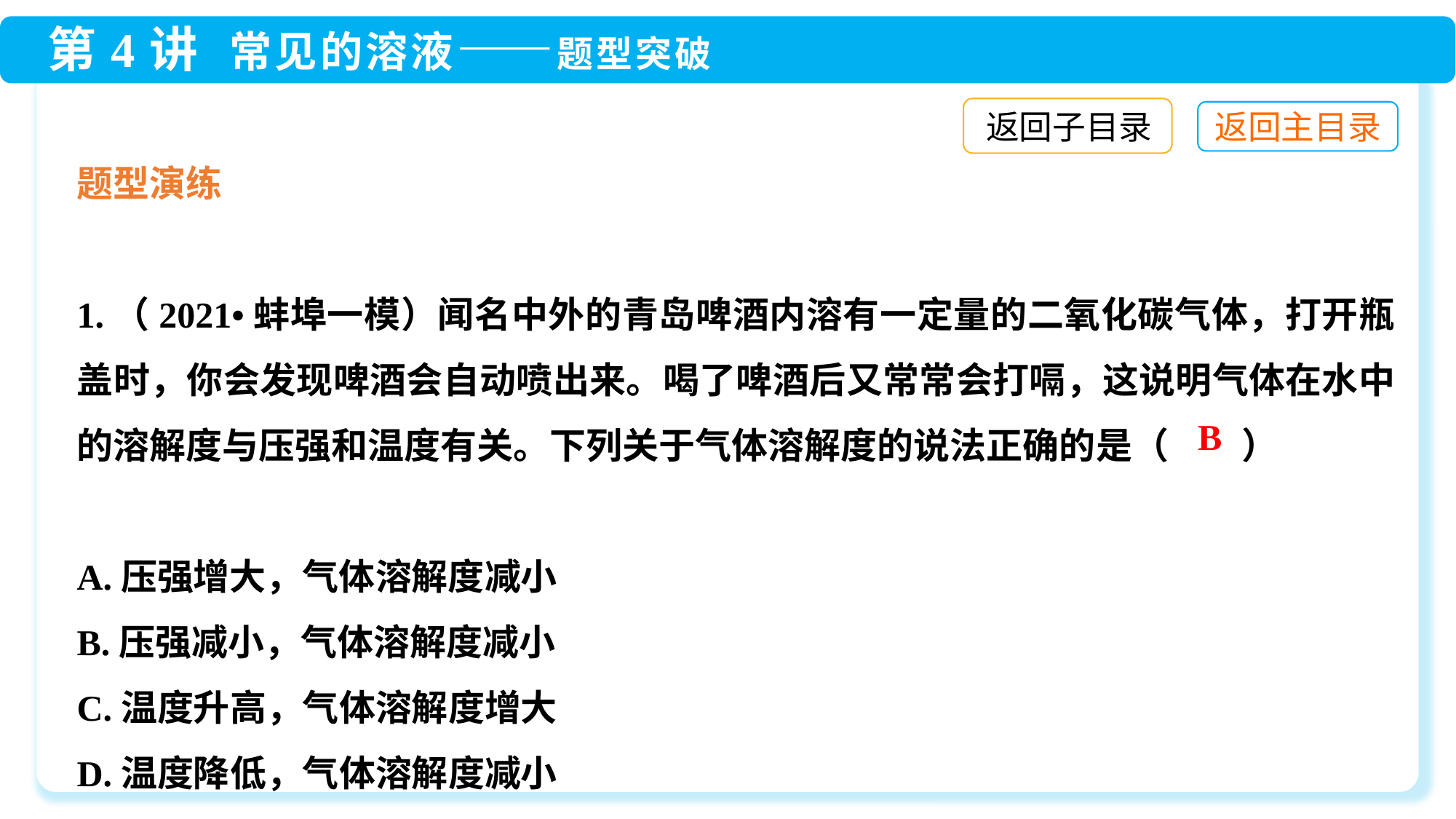

返回子目录
题型演练

1.（2021•蚌埠一模）闻名中外的青岛啤酒内溶有一定量的二氧化碳气体，打开瓶盖时，你会发现啤酒会自动喷出来。喝了啤酒后又常常会打嗝，这说明气体在水中的溶解度与压强和温度有关。下列关于气体溶解度的说法正确的是（　　）

A.压强增大，气体溶解度减小
B.压强减小，气体溶解度减小
C.温度升高，气体溶解度增大
D.温度降低，气体溶解度减小
B